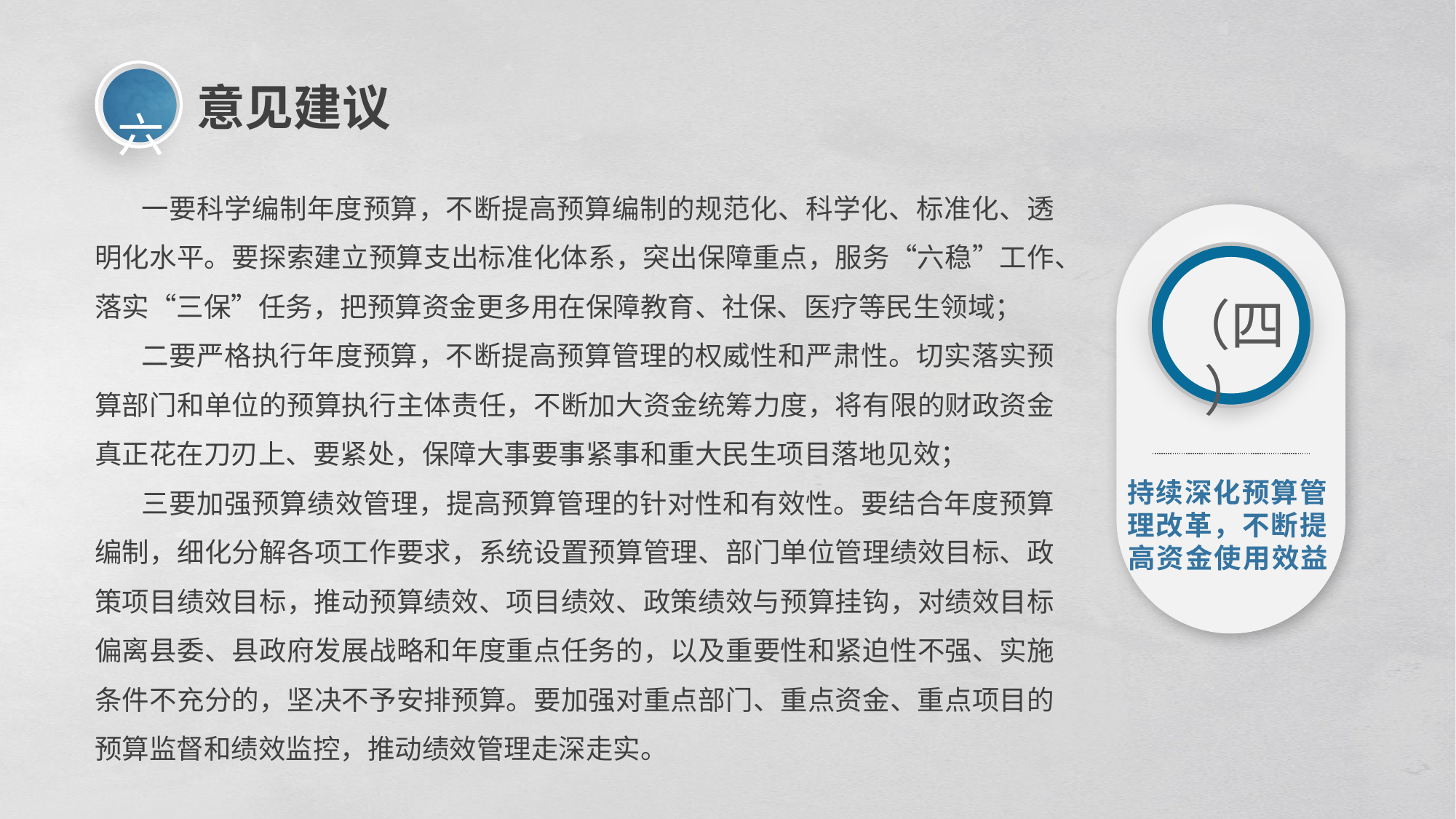

六

意见建议
      一要科学编制年度预算，不断提高预算编制的规范化、科学化、标准化、透明化水平。要探索建立预算支出标准化体系，突出保障重点，服务“六稳”工作、落实“三保”任务，把预算资金更多用在保障教育、社保、医疗等民生领域；
      二要严格执行年度预算，不断提高预算管理的权威性和严肃性。切实落实预算部门和单位的预算执行主体责任，不断加大资金统筹力度，将有限的财政资金真正花在刀刃上、要紧处，保障大事要事紧事和重大民生项目落地见效；
      三要加强预算绩效管理，提高预算管理的针对性和有效性。要结合年度预算编制，细化分解各项工作要求，系统设置预算管理、部门单位管理绩效目标、政策项目绩效目标，推动预算绩效、项目绩效、政策绩效与预算挂钩，对绩效目标偏离县委、县政府发展战略和年度重点任务的，以及重要性和紧迫性不强、实施条件不充分的，坚决不予安排预算。要加强对重点部门、重点资金、重点项目的预算监督和绩效监控，推动绩效管理走深走实。

（四）
持续深化预算管理改革，不断提高资金使用效益